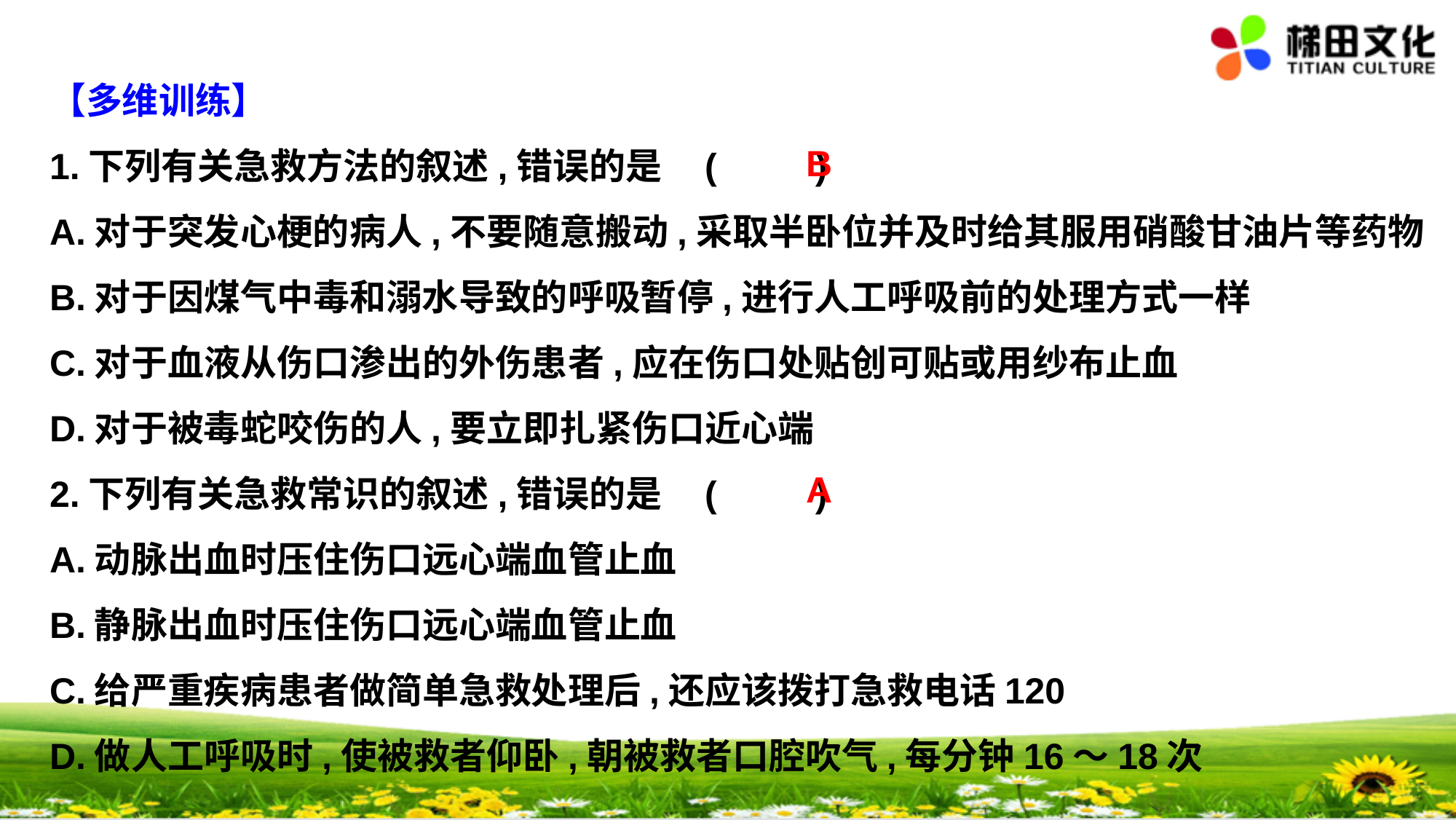

【多维训练】
1.下列有关急救方法的叙述,错误的是	(　 　)
A.对于突发心梗的病人,不要随意搬动,采取半卧位并及时给其服用硝酸甘油片等药物
B.对于因煤气中毒和溺水导致的呼吸暂停,进行人工呼吸前的处理方式一样
C.对于血液从伤口渗出的外伤患者,应在伤口处贴创可贴或用纱布止血
D.对于被毒蛇咬伤的人,要立即扎紧伤口近心端
2.下列有关急救常识的叙述,错误的是 	(　 　)
A.动脉出血时压住伤口远心端血管止血
B.静脉出血时压住伤口远心端血管止血
C.给严重疾病患者做简单急救处理后,还应该拨打急救电话120
D.做人工呼吸时,使被救者仰卧,朝被救者口腔吹气,每分钟16～18次
B
A